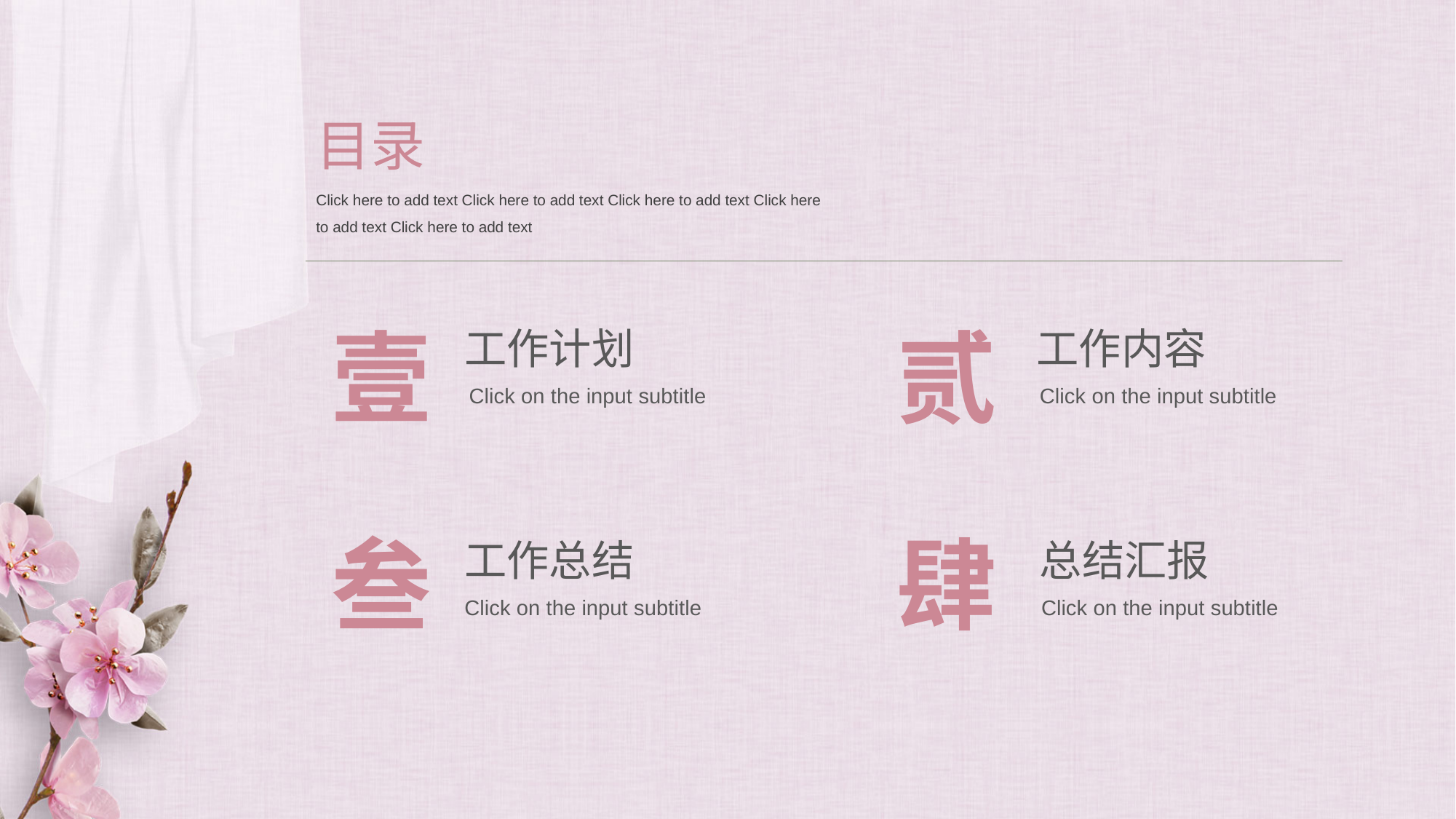

目录
Click here to add text Click here to add text Click here to add text Click here to add text Click here to add text
壹
工作计划
Click on the input subtitle
贰
工作内容
Click on the input subtitle
叁
工作总结
Click on the input subtitle
肆
总结汇报
Click on the input subtitle